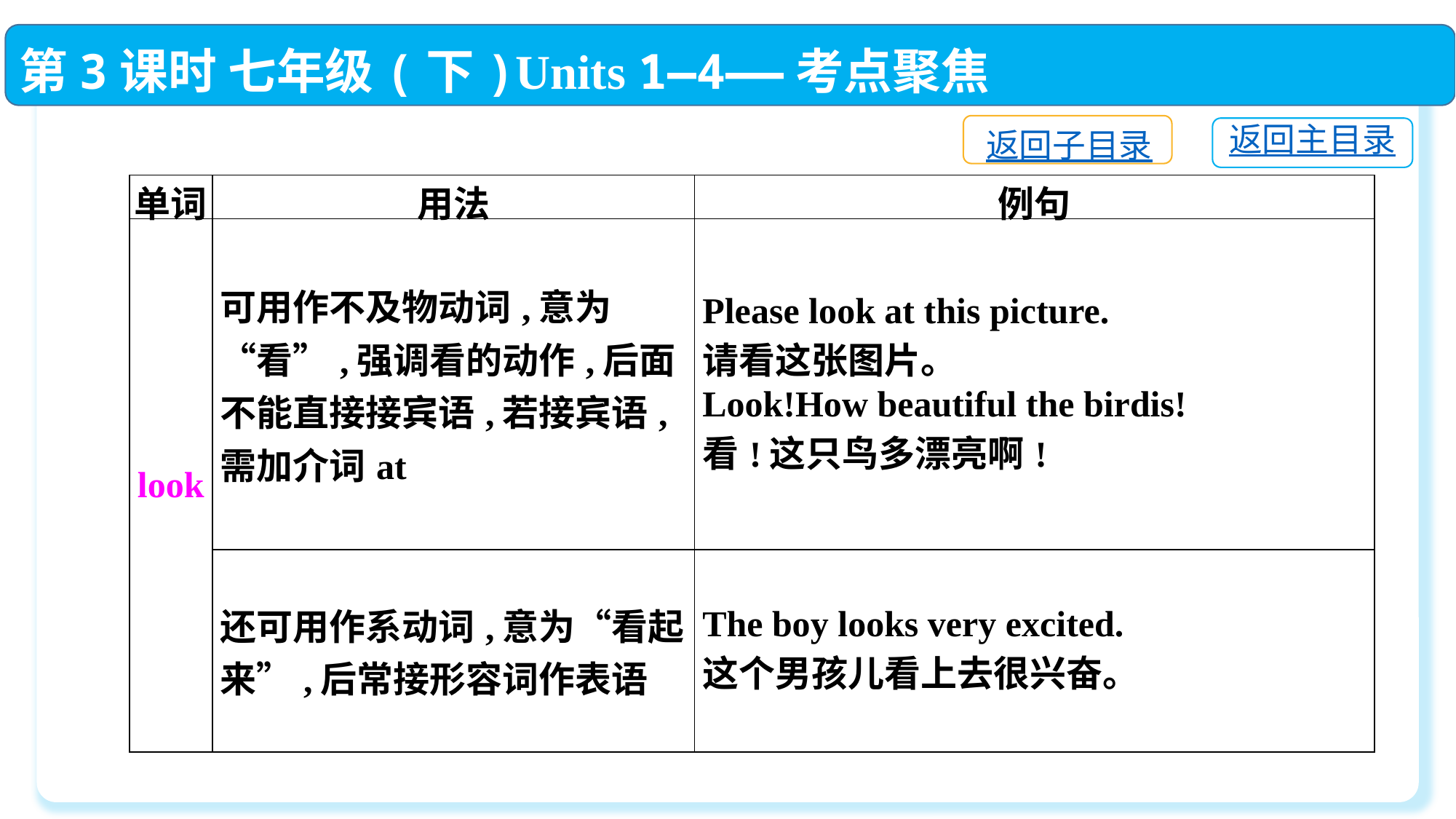

第3课时 七年级(下)Units 1—4——考点聚焦

返回子目录
返回主目录
| 单词 | 用法 | 例句 |
| --- | --- | --- |
| look | 可用作不及物动词,意为“看”,强调看的动作,后面不能直接接宾语,若接宾语,需加介词at | Please look at this picture. 请看这张图片。 Look!How beautiful the birdis! 看!这只鸟多漂亮啊! |
|  | 还可用作系动词,意为“看起来”,后常接形容词作表语 | The boy looks very excited. 这个男孩儿看上去很兴奋。 |